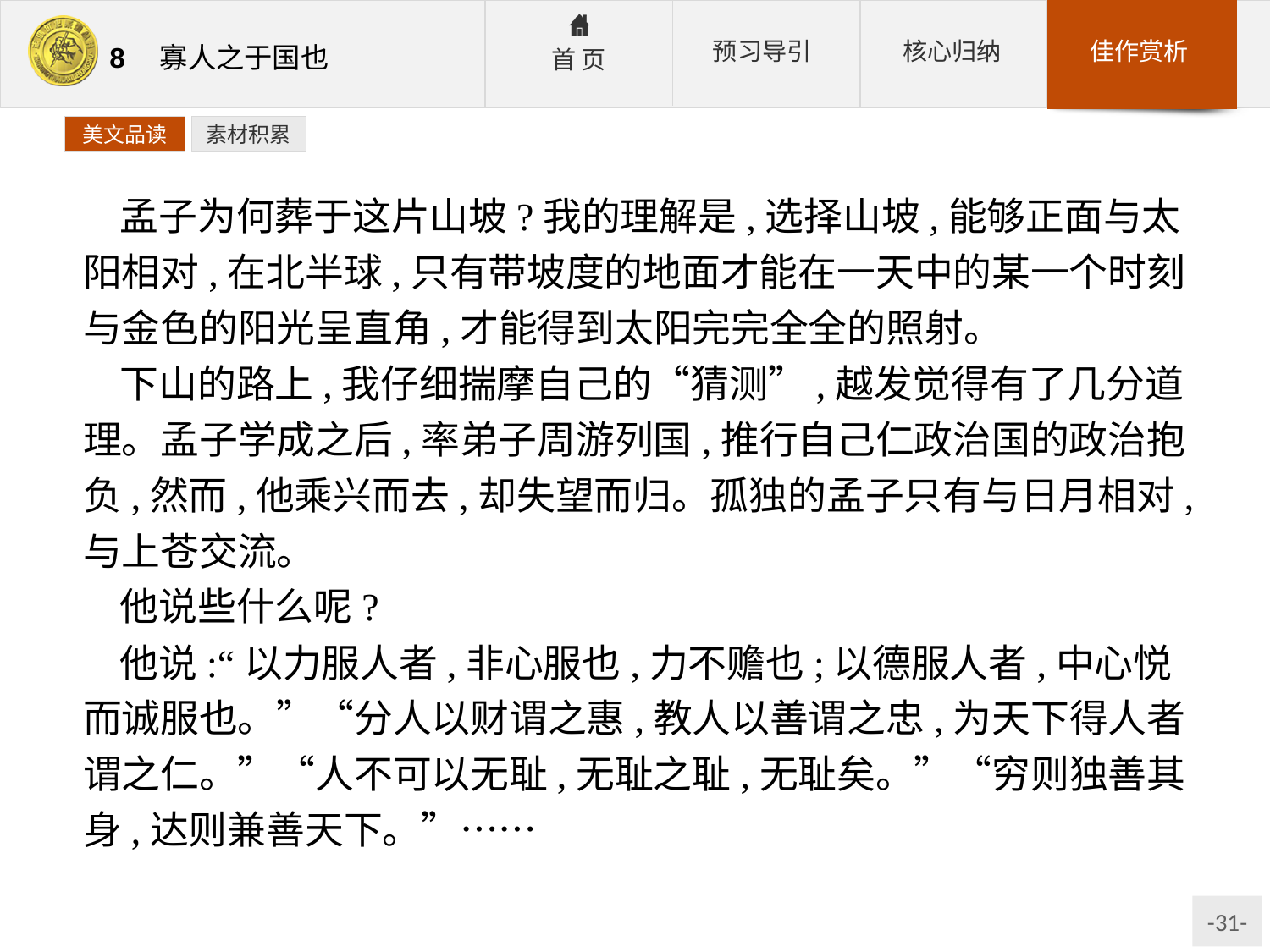

美文品读
素材积累
孟子为何葬于这片山坡?我的理解是,选择山坡,能够正面与太阳相对,在北半球,只有带坡度的地面才能在一天中的某一个时刻与金色的阳光呈直角,才能得到太阳完完全全的照射。
下山的路上,我仔细揣摩自己的“猜测”,越发觉得有了几分道理。孟子学成之后,率弟子周游列国,推行自己仁政治国的政治抱负,然而,他乘兴而去,却失望而归。孤独的孟子只有与日月相对,与上苍交流。
他说些什么呢?
他说:“以力服人者,非心服也,力不赡也;以德服人者,中心悦而诚服也。”“分人以财谓之惠,教人以善谓之忠,为天下得人者谓之仁。”“人不可以无耻,无耻之耻,无耻矣。”“穷则独善其身,达则兼善天下。”……